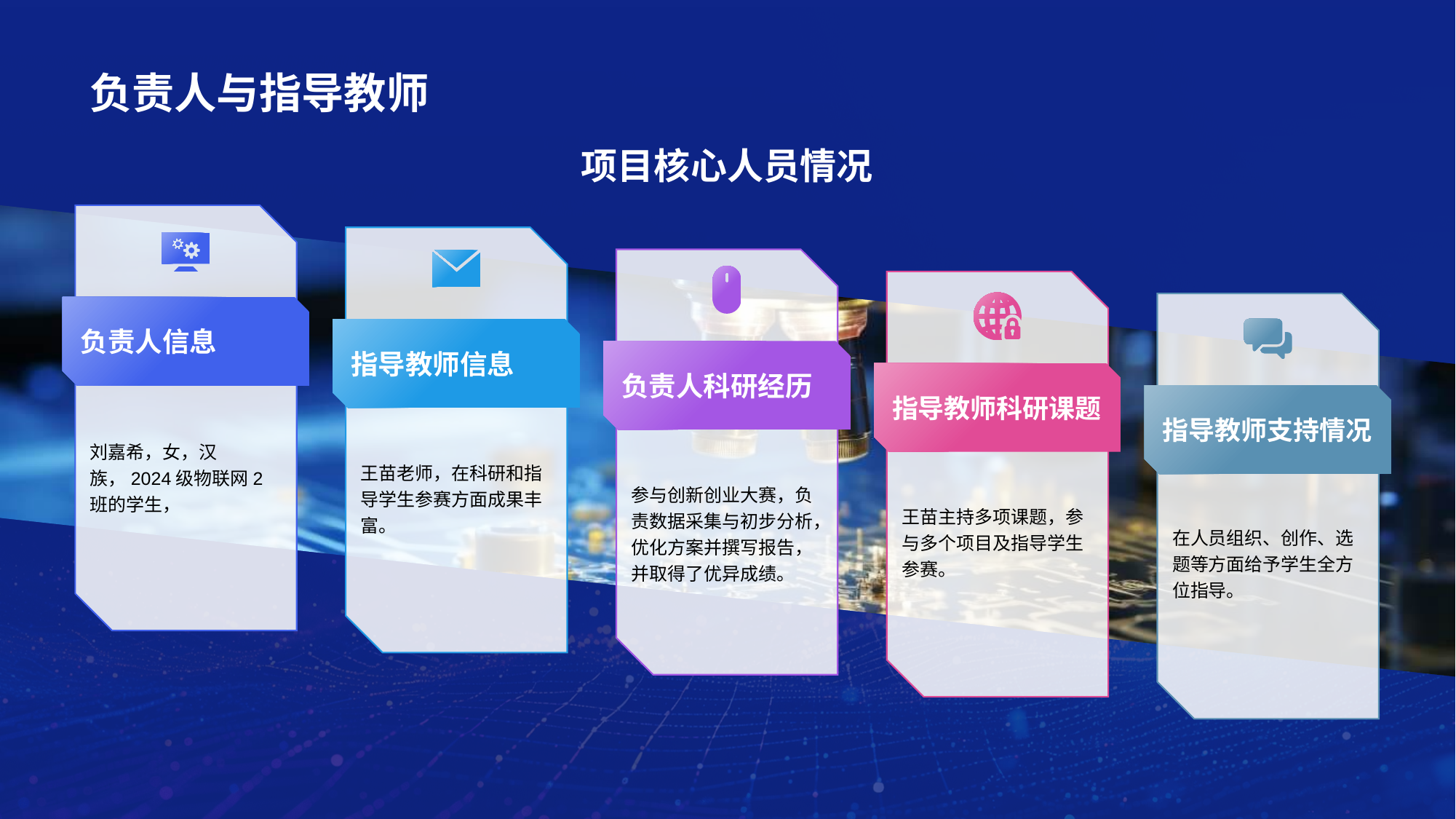

# 负责人与指导教师
项目核心人员情况

负责人信息
刘嘉希，女，汉族，2024级物联网2班的学生，

指导教师信息
王苗老师，在科研和指导学生参赛方面成果丰富。

负责人科研经历
参与创新创业大赛，负责数据采集与初步分析，优化方案并撰写报告，并取得了优异成绩。

指导教师科研课题
王苗主持多项课题，参与多个项目及指导学生参赛。

指导教师支持情况
在人员组织、创作、选题等方面给予学生全方位指导。